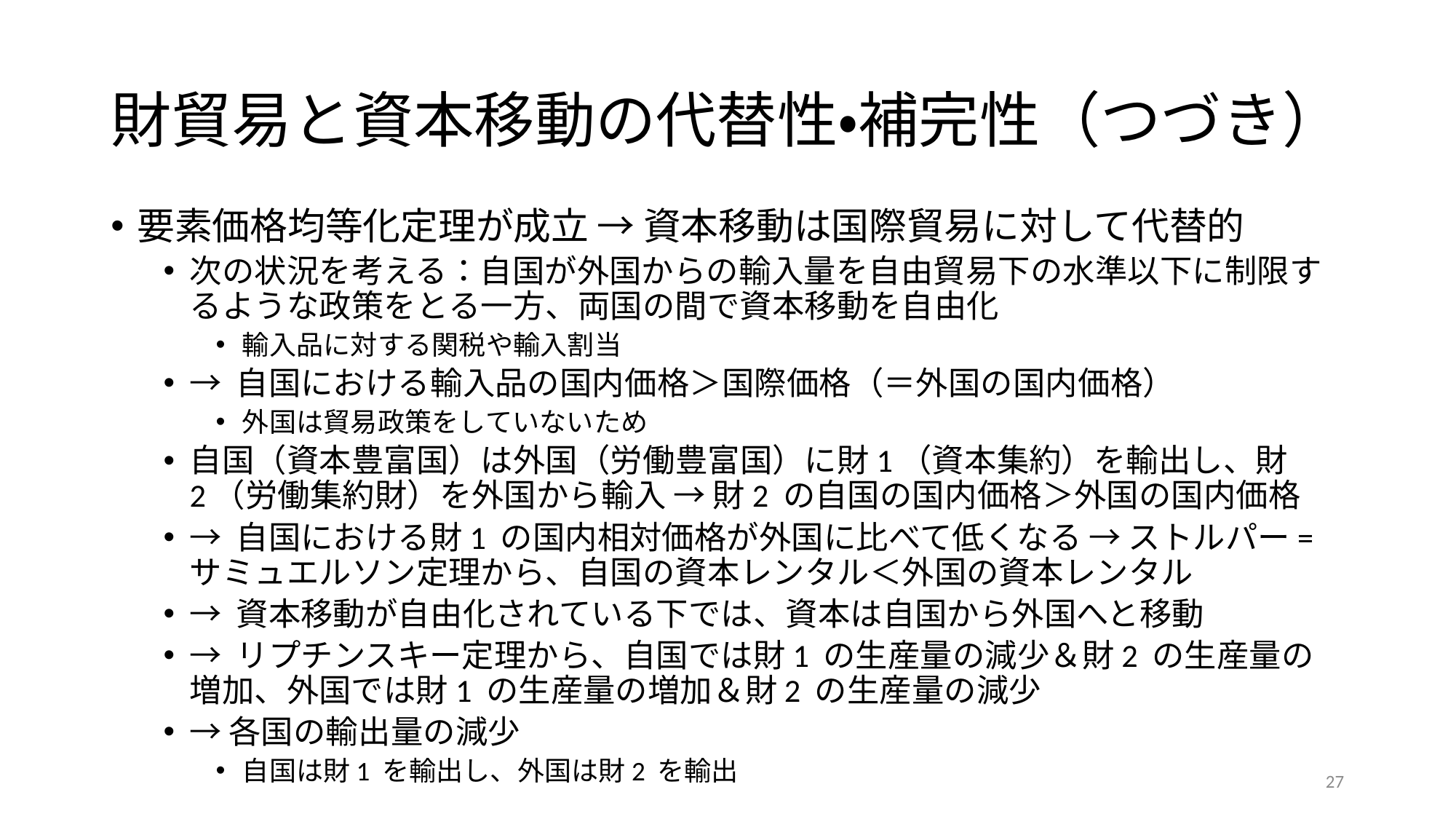

# 財貿易と資本移動の代替性・補完性（つづき）
要素価格均等化定理が成立 → 資本移動は国際貿易に対して代替的
次の状況を考える：自国が外国からの輸入量を自由貿易下の水準以下に制限するような政策をとる一方、両国の間で資本移動を自由化
輸入品に対する関税や輸入割当
→ 自国における輸入品の国内価格＞国際価格（＝外国の国内価格）
外国は貿易政策をしていないため
自国（資本豊富国）は外国（労働豊富国）に財1（資本集約）を輸出し、財2（労働集約財）を外国から輸入 → 財2 の自国の国内価格＞外国の国内価格
→ 自国における財1 の国内相対価格が外国に比べて低くなる → ストルパー=サミュエルソン定理から、自国の資本レンタル＜外国の資本レンタル
→ 資本移動が自由化されている下では、資本は自国から外国へと移動
→ リプチンスキー定理から、自国では財1 の生産量の減少＆財2 の生産量の増加、外国では財1 の生産量の増加＆財2 の生産量の減少
→各国の輸出量の減少
自国は財1 を輸出し、外国は財2 を輸出
27